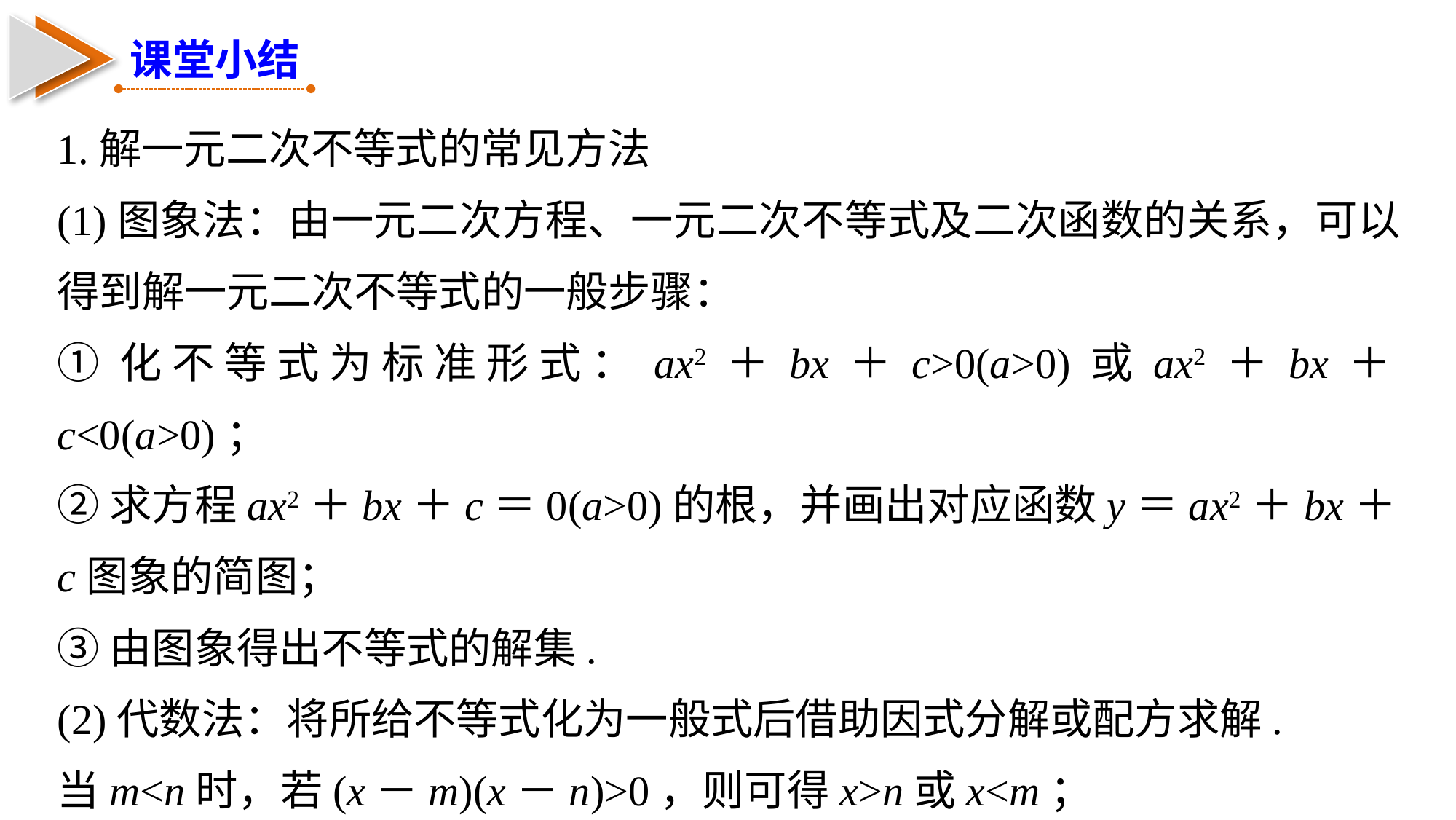

课堂小结
1.解一元二次不等式的常见方法
(1)图象法：由一元二次方程、一元二次不等式及二次函数的关系，可以得到解一元二次不等式的一般步骤：
①化不等式为标准形式：ax2＋bx＋c>0(a>0)或ax2＋bx＋c<0(a>0)；
②求方程ax2＋bx＋c＝0(a>0)的根，并画出对应函数y＝ax2＋bx＋c图象的简图；
③由图象得出不等式的解集.
(2)代数法：将所给不等式化为一般式后借助因式分解或配方求解.
当m<n时，若(x－m)(x－n)>0，则可得x>n或x<m；
若(x－m)(x－n)<0，则可得m<x<n.有口诀如下：大于取两边，小于取中间.